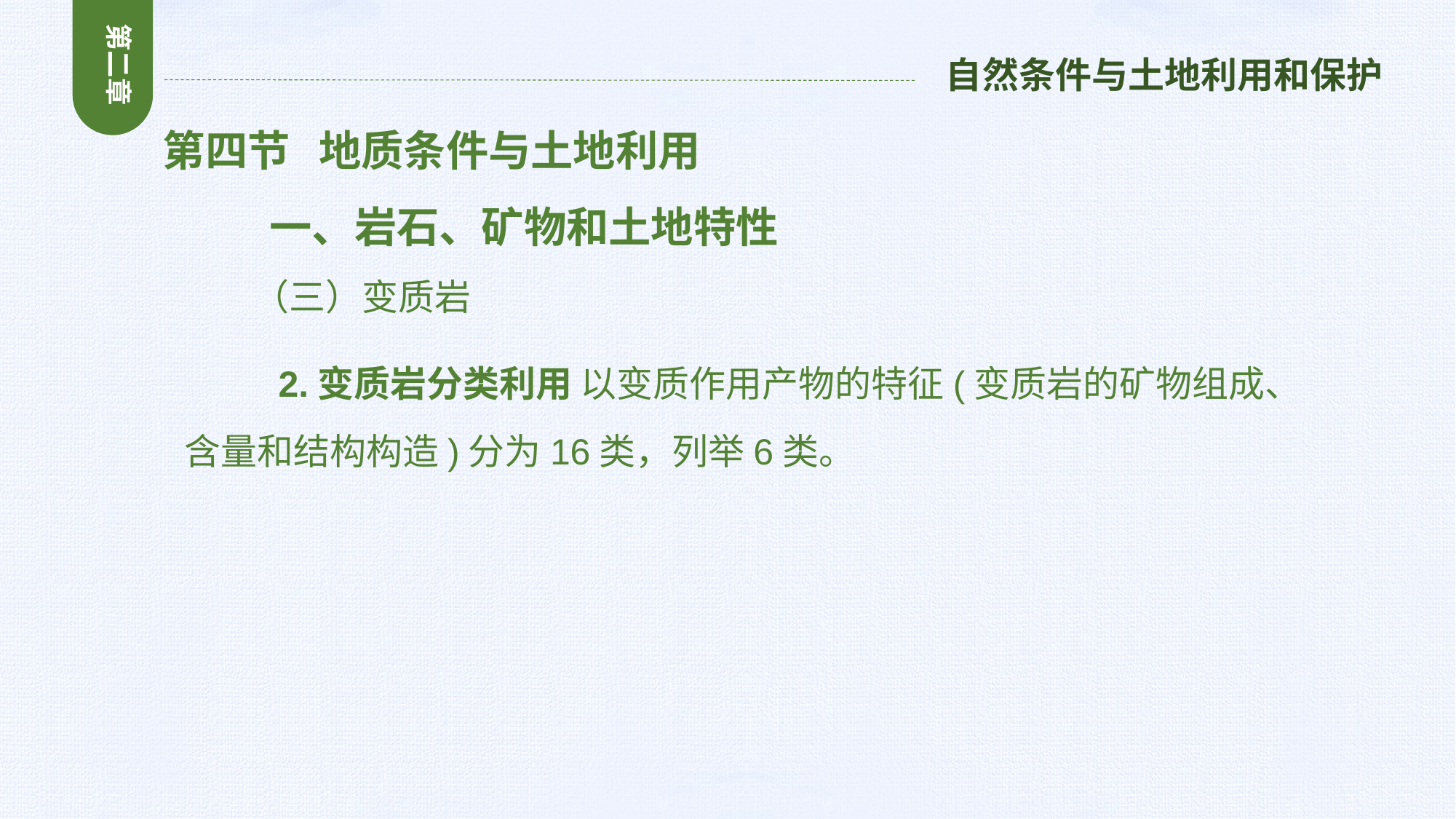

第二章
自然条件与土地利用和保护
第四节   地质条件与土地利用
          一、岩石、矿物和土地特性
       （三）变质岩
       2.变质岩分类利用 以变质作用产物的特征(变质岩的矿物组成、含量和结构构造)分为16类，列举6类。